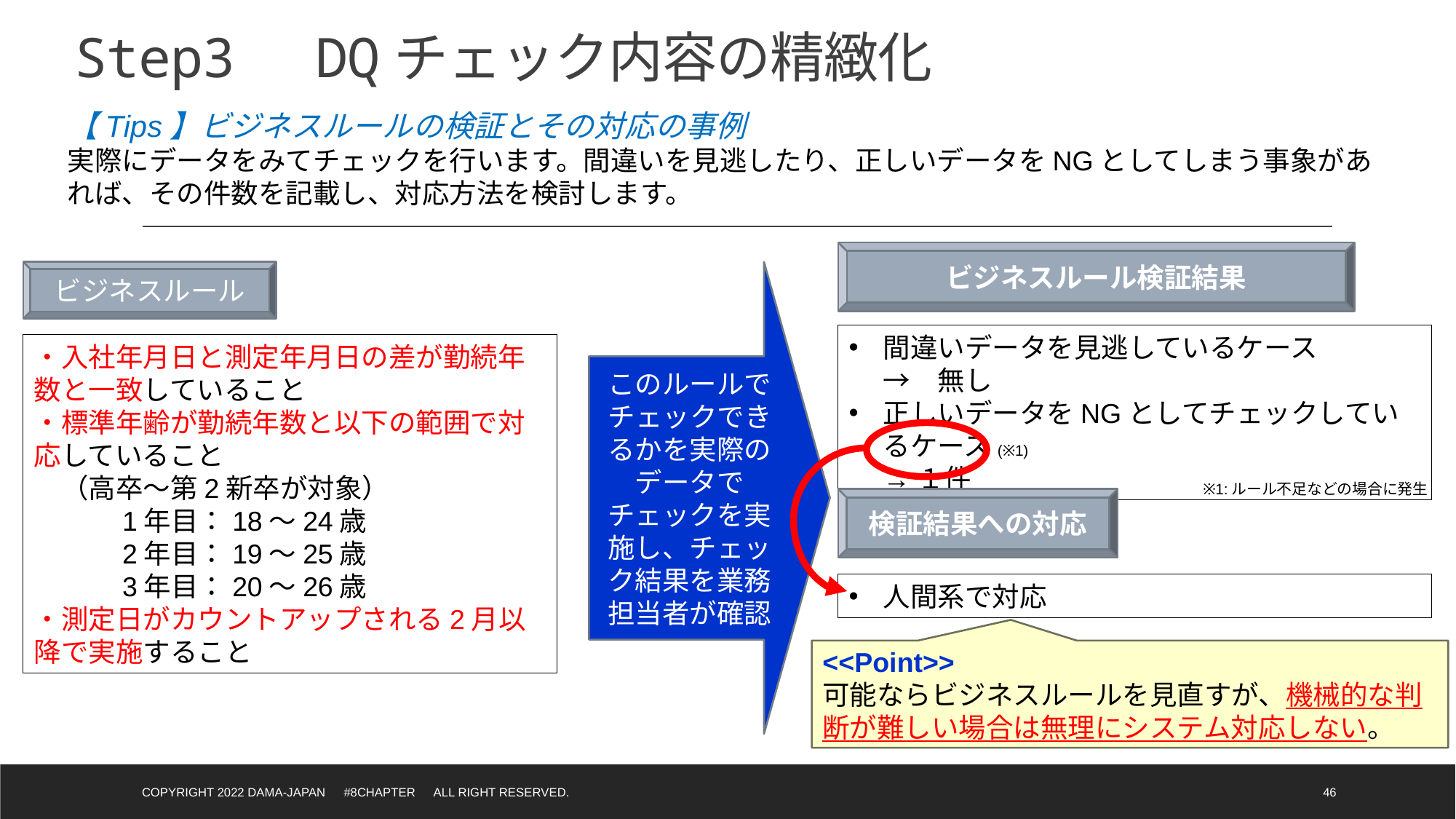

# Step3　DQチェック内容の精緻化
【Tips】ビジネスルールの検証とその対応の事例
実際にデータをみてチェックを行います。間違いを見逃したり、正しいデータをNGとしてしまう事象があれば、その件数を記載し、対応方法を検討します。
ビジネスルール検証結果
ビジネスルール
間違いデータを見逃しているケース
→　無し
正しいデータをNGとしてチェックしているケース(※1)
→１件
・入社年月日と測定年月日の差が勤続年数と一致していること
・標準年齢が勤続年数と以下の範囲で対応していること
　（高卒～第2新卒が対象）
　1年目：18～24歳
　2年目：19～25歳
　3年目：20～26歳
・測定日がカウントアップされる2月以降で実施すること
このルールでチェックできるかを実際のデータでチェックを実施し、チェック結果を業務担当者が確認

※1:ルール不足などの場合に発生
検証結果への対応
人間系で対応
<<Point>>
可能ならビジネスルールを見直すが、機械的な判断が難しい場合は無理にシステム対応しない。
Copyright 2022 DAMA-JAPAN　#8chapter　All right reserved.
46